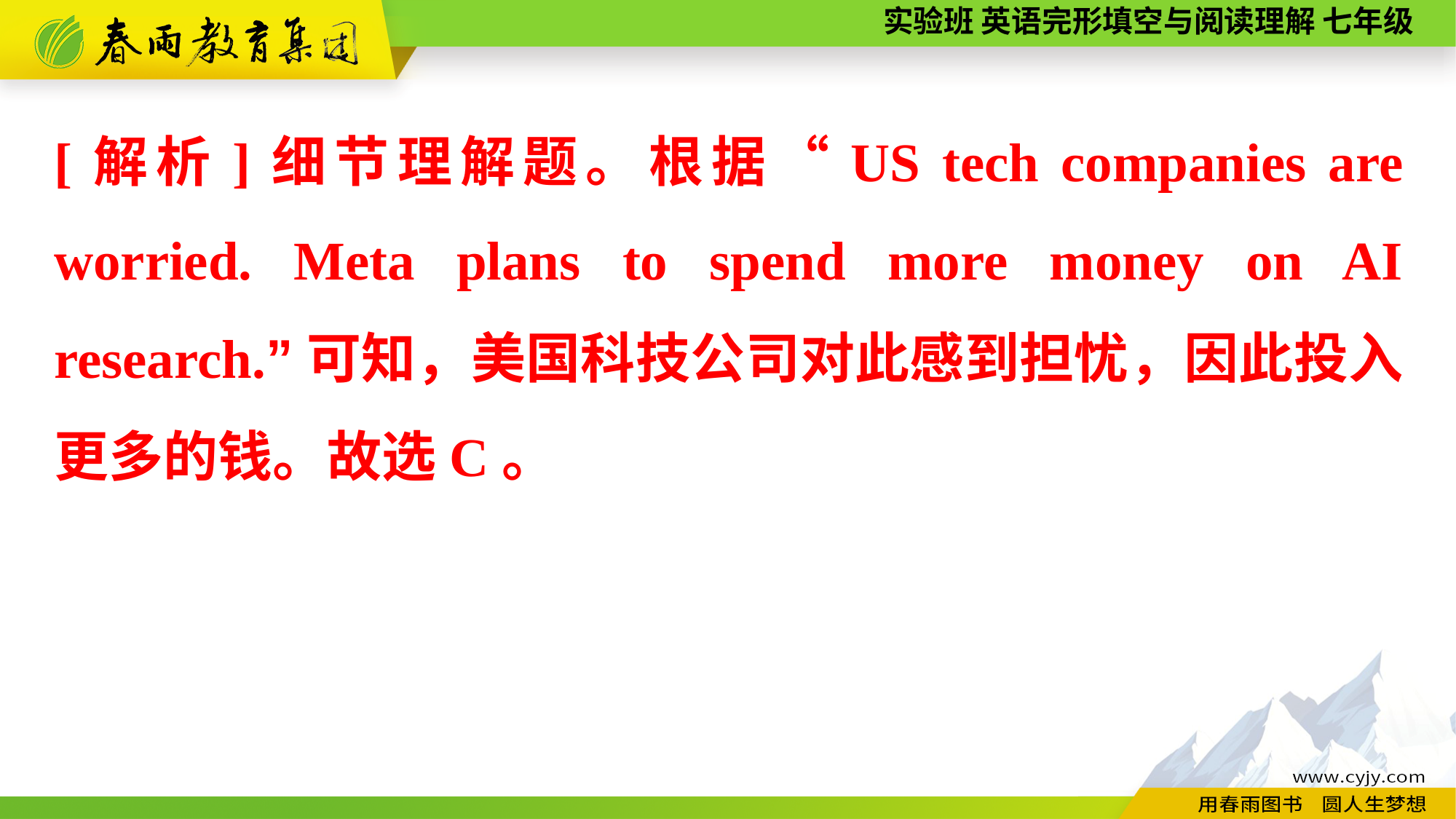

[解析]细节理解题。根据“US tech companies are worried. Meta plans to spend more money on AI research.”可知，美国科技公司对此感到担忧，因此投入更多的钱。故选C。